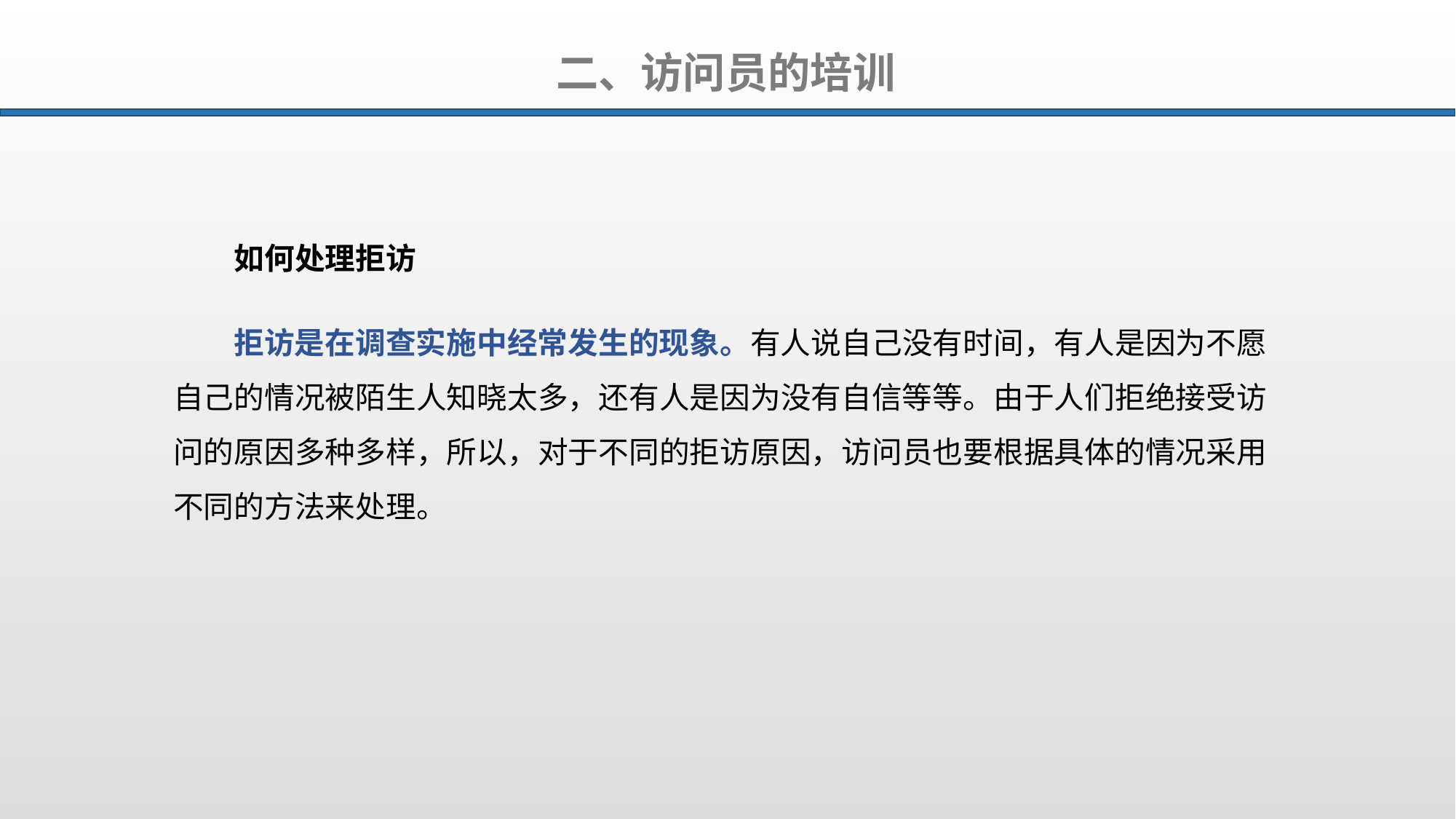

二、访问员的培训

如何处理拒访
拒访是在调查实施中经常发生的现象。有人说自己没有时间，有人是因为不愿自己的情况被陌生人知晓太多，还有人是因为没有自信等等。由于人们拒绝接受访问的原因多种多样，所以，对于不同的拒访原因，访问员也要根据具体的情况采用不同的方法来处理。